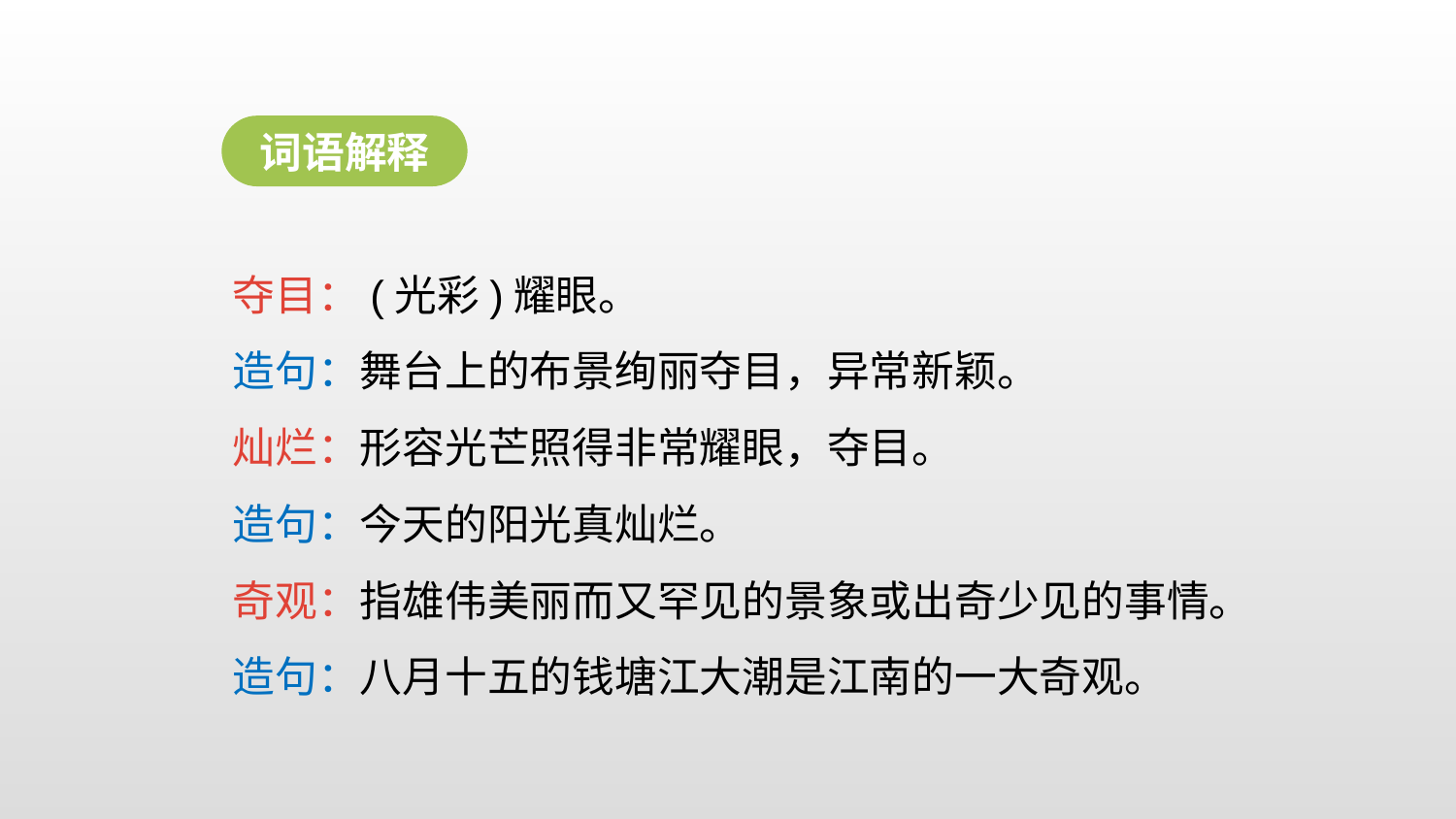

词语解释
夺目：(光彩)耀眼。
造句：舞台上的布景绚丽夺目，异常新颖。
灿烂：形容光芒照得非常耀眼，夺目。
造句：今天的阳光真灿烂。
奇观：指雄伟美丽而又罕见的景象或出奇少见的事情。
造句：八月十五的钱塘江大潮是江南的一大奇观。